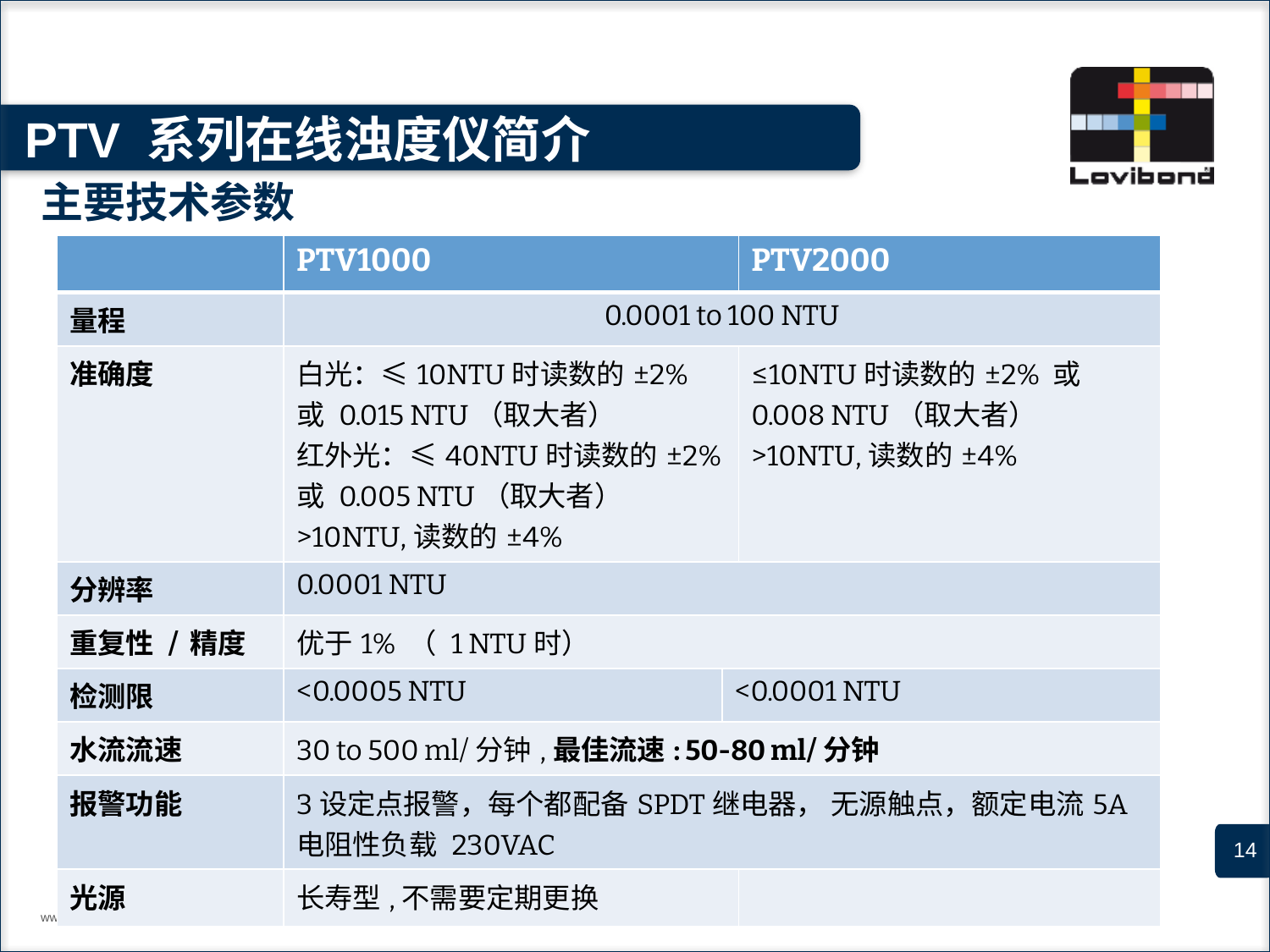

# PTV 系列在线浊度仪简介
主要技术参数
|  | PTV1000 |  | PTV2000 |
| --- | --- | --- | --- |
| 量程 | 0.0001 to 100 NTU |  |  |
| 准确度 | 白光：≤10NTU时读数的±2% 或 0.015 NTU（取大者） 红外光：≤40NTU时读数的±2% 或 0.005 NTU（取大者） >10NTU,读数的±4% |  | ≤10NTU时读数的±2% 或 0.008 NTU（取大者） >10NTU,读数的±4% |
| 分辨率 | 0.0001 NTU |  |  |
| 重复性 / 精度 | 优于1% （ 1 NTU时） |  |  |
| 检测限 | <0.0005 NTU | <0.0001 NTU |  |
| 水流流速 | 30 to 500 ml/分钟,最佳流速: 50-80 ml/分钟 |  |  |
| 报警功能 | 3设定点报警，每个都配备SPDT继电器， 无源触点，额定电流5A 电阻性负载 230VAC |  |  |
| 光源 | 长寿型,不需要定期更换 |  |  |
www.lovibond.com